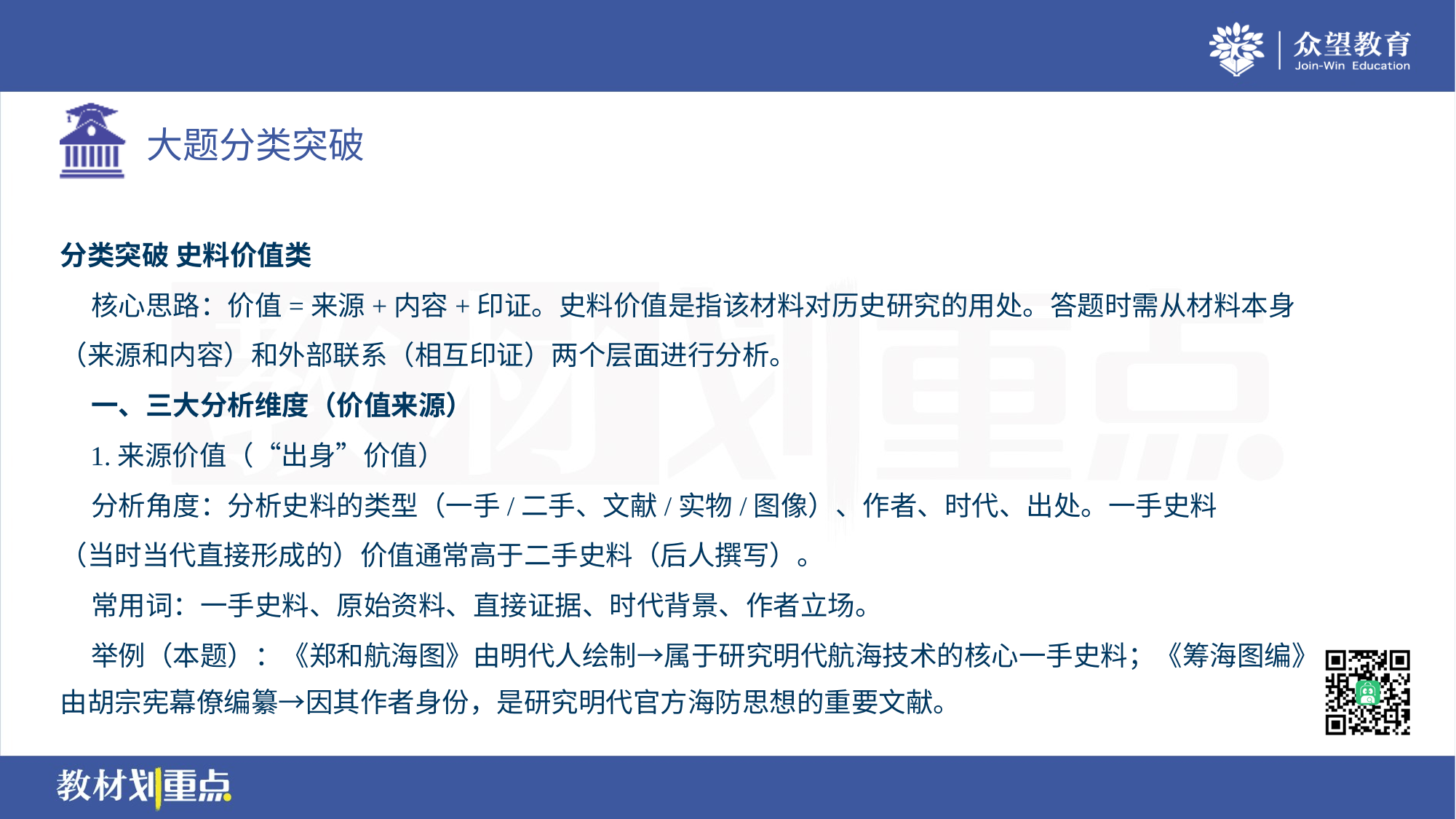

分类突破 史料价值类
    核心思路：价值=来源+内容+印证。史料价值是指该材料对历史研究的用处。答题时需从材料本身
（来源和内容）和外部联系（相互印证）两个层面进行分析。
    一、三大分析维度（价值来源）
    1.来源价值（“出身”价值）
    分析角度：分析史料的类型（一手/二手、文献/实物/图像）、作者、时代、出处。一手史料
（当时当代直接形成的）价值通常高于二手史料（后人撰写）。
    常用词：一手史料、原始资料、直接证据、时代背景、作者立场。
    举例（本题）：《郑和航海图》由明代人绘制→属于研究明代航海技术的核心一手史料；《筹海图编》
由胡宗宪幕僚编纂→因其作者身份，是研究明代官方海防思想的重要文献。